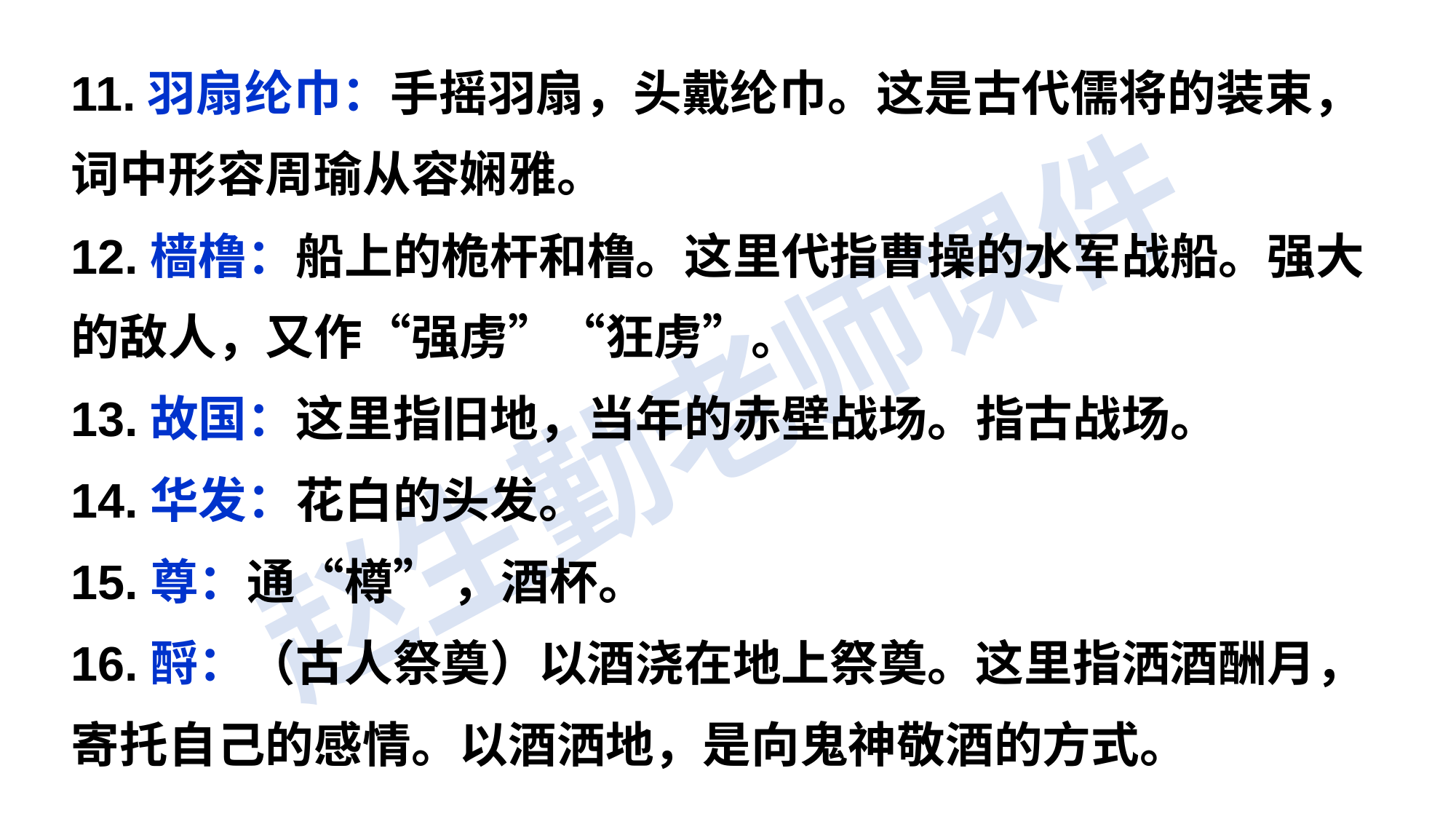

11.羽扇纶巾：手摇羽扇，头戴纶巾。这是古代儒将的装束，词中形容周瑜从容娴雅。
12.樯橹：船上的桅杆和橹。这里代指曹操的水军战船。强大的敌人，又作“强虏”“狂虏”。
13.故国：这里指旧地，当年的赤壁战场。指古战场。 
14.华发：花白的头发。
15.尊：通“樽” ，酒杯。 
16.酹：（古人祭奠）以酒浇在地上祭奠。这里指洒酒酬月，寄托自己的感情。以酒洒地，是向鬼神敬酒的方式。